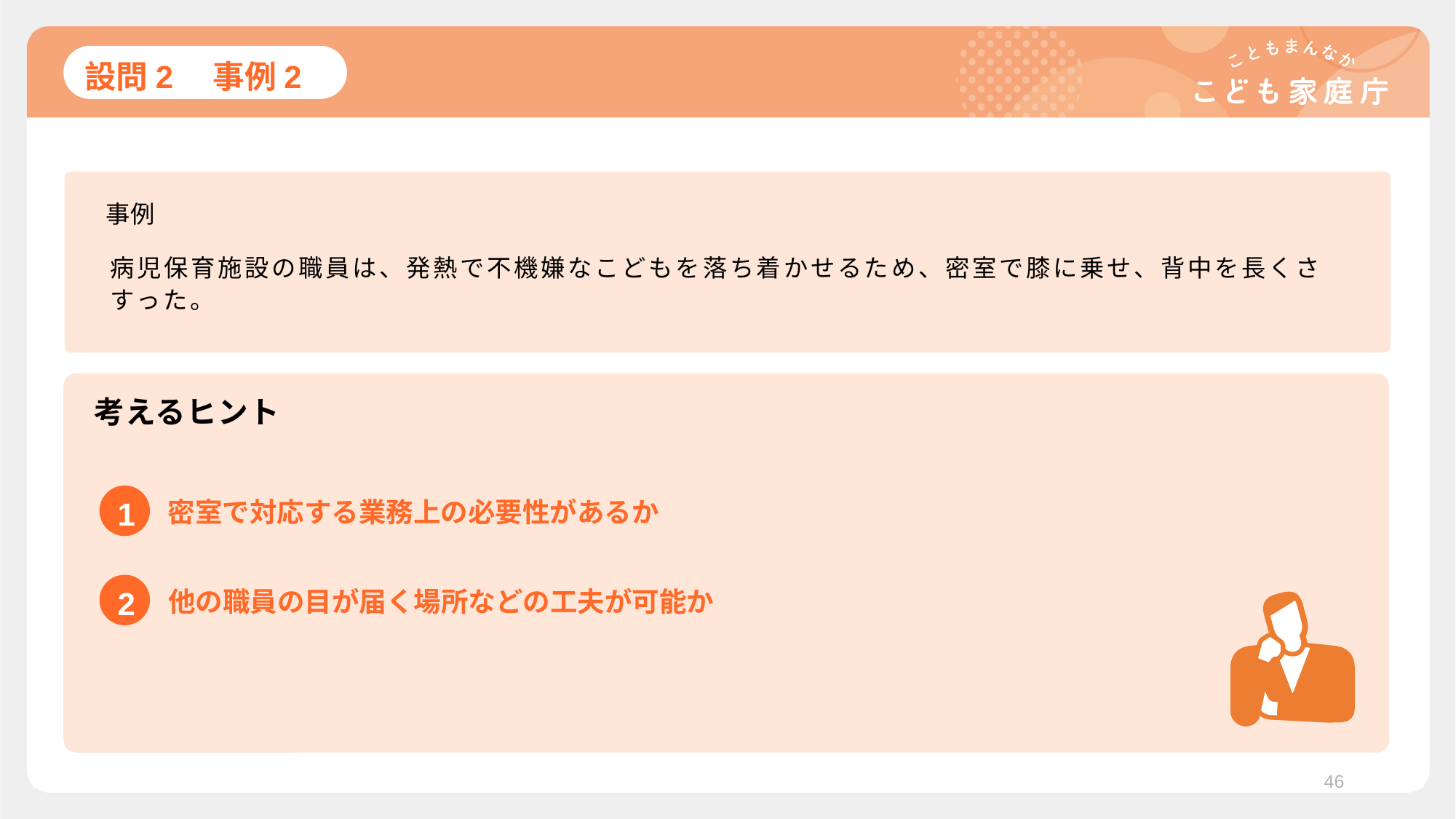

# 設問2　事例2

事例
病児保育施設の職員は、発熱で不機嫌なこどもを落ち着かせるため、密室で膝に乗せ、背中を長くさすった。

考えるヒント
1
密室で対応する業務上の必要性があるか
2
他の職員の目が届く場所などの工夫が可能か

46